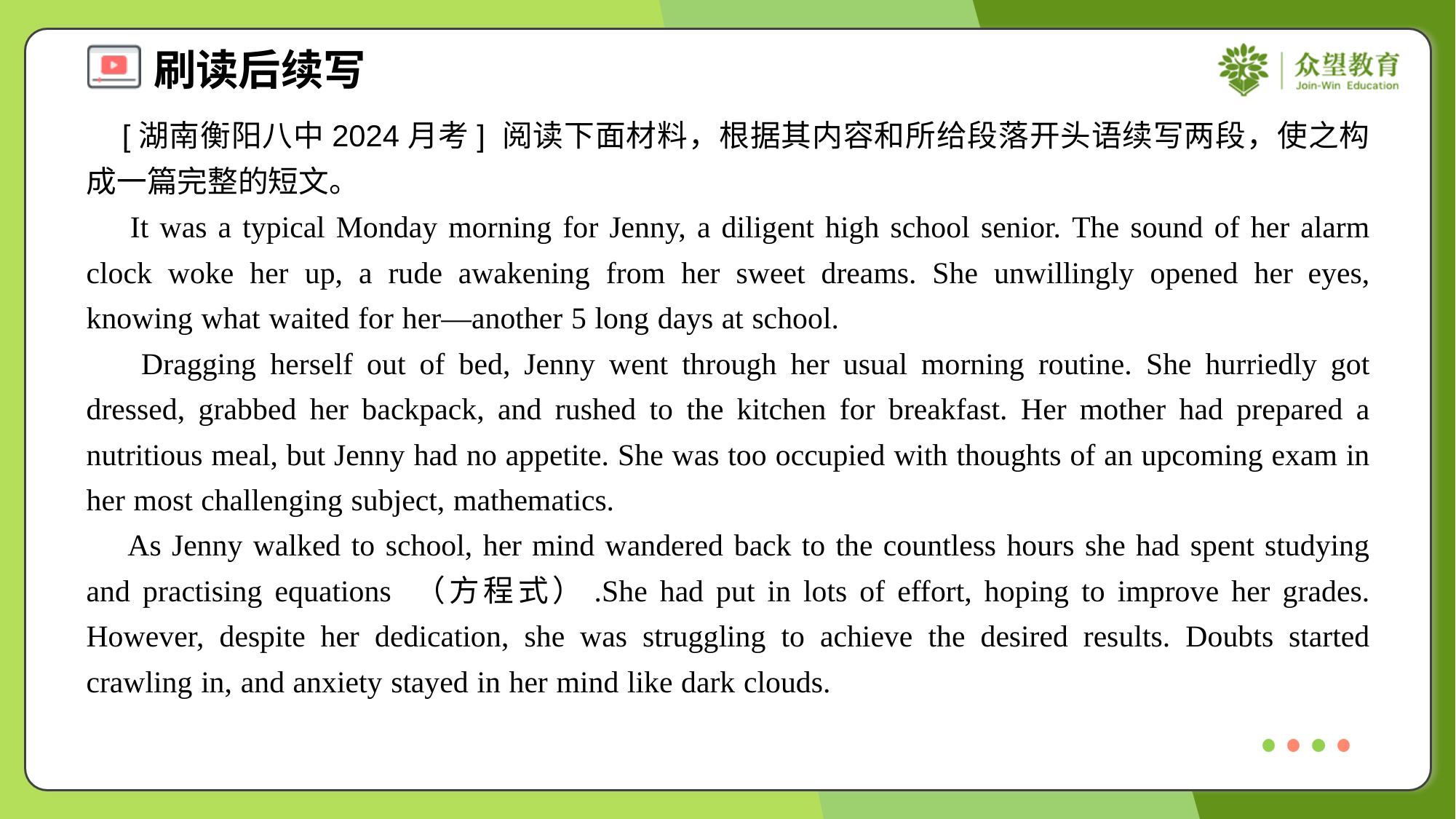

[湖南衡阳八中2024月考] 阅读下面材料，根据其内容和所给段落开头语续写两段，使之构成一篇完整的短文。
    It was a typical Monday morning for Jenny, a diligent high school senior. The sound of her alarm clock woke her up, a rude awakening from her sweet dreams. She unwillingly opened her eyes, knowing what waited for her—another 5 long days at school.
    Dragging herself out of bed, Jenny went through her usual morning routine. She hurriedly got dressed, grabbed her backpack, and rushed to the kitchen for breakfast. Her mother had prepared a nutritious meal, but Jenny had no appetite. She was too occupied with thoughts of an upcoming exam in her most challenging subject, mathematics.
    As Jenny walked to school, her mind wandered back to the countless hours she had spent studying and practising equations （方程式）.She had put in lots of effort, hoping to improve her grades. However, despite her dedication, she was struggling to achieve the desired results. Doubts started crawling in, and anxiety stayed in her mind like dark clouds.